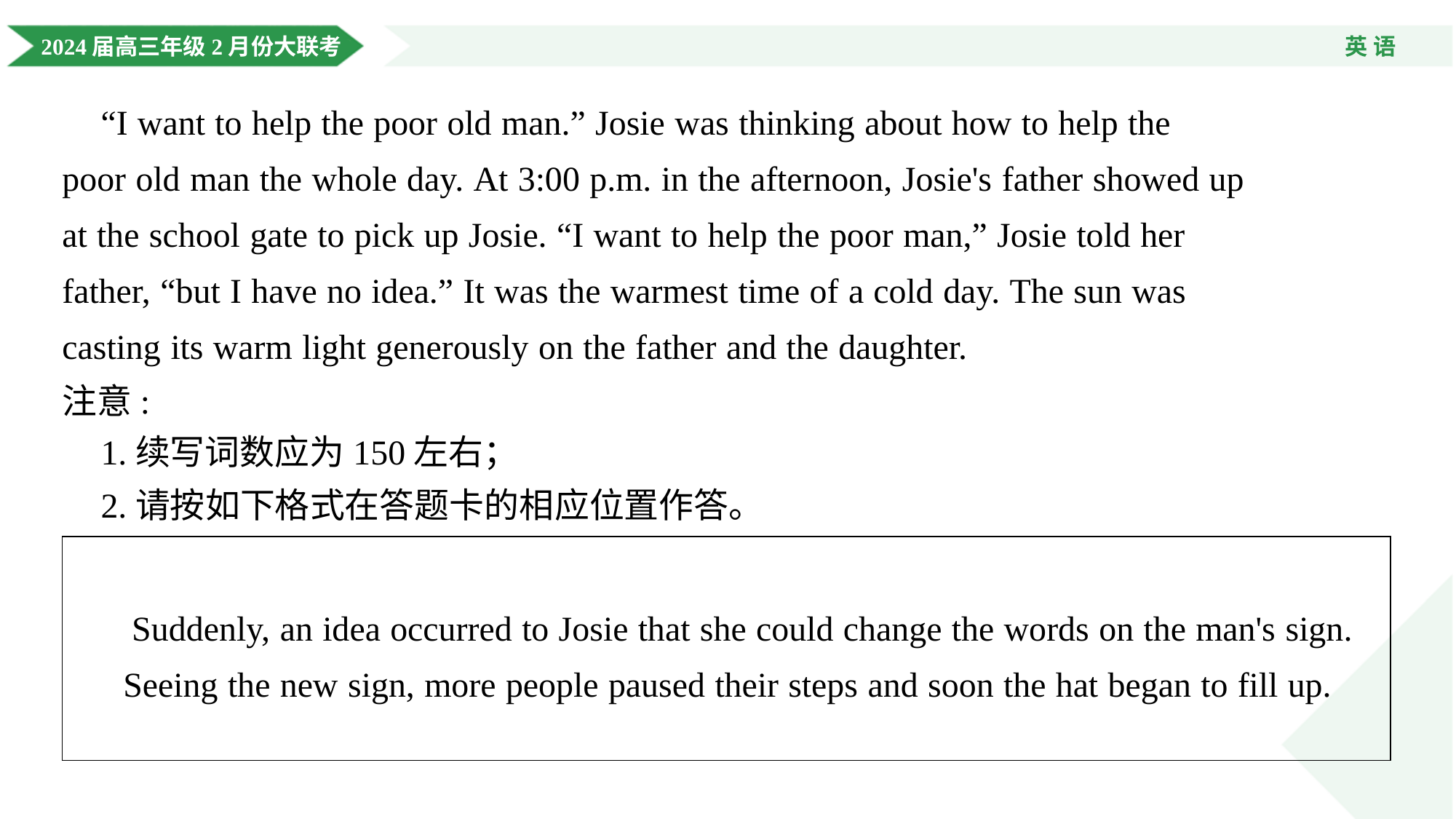

“I want to help the poor old man.” Josie was thinking about how to help the
poor old man the whole day. At 3:00 p.m. in the afternoon, Josie's father showed up
at the school gate to pick up Josie. “I want to help the poor man,” Josie told her
father, “but I have no idea.” It was the warmest time of a cold day. The sun was
casting its warm light generously on the father and the daughter.
注意:
    1.续写词数应为150左右；
    2.请按如下格式在答题卡的相应位置作答。
| Suddenly, an idea occurred to Josie that she could change the words on the man's sign. Seeing the new sign, more people paused their steps and soon the hat began to fill up. |
| --- |